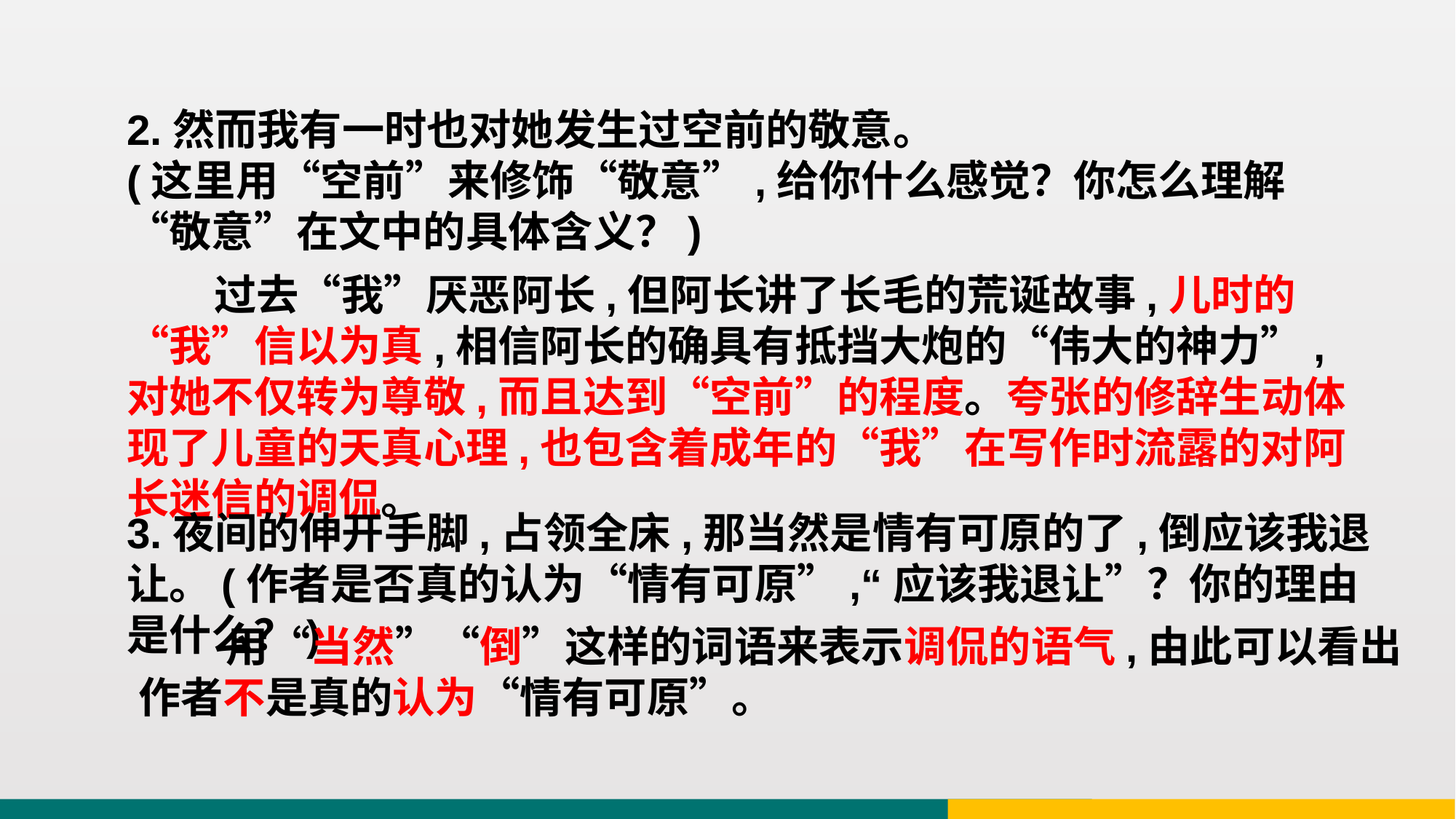

2.然而我有一时也对她发生过空前的敬意。
(这里用“空前”来修饰“敬意”,给你什么感觉？你怎么理解“敬意”在文中的具体含义？)
        过去“我”厌恶阿长,但阿长讲了长毛的荒诞故事,儿时的“我”信以为真,相信阿长的确具有抵挡大炮的“伟大的神力”,对她不仅转为尊敬,而且达到“空前”的程度。夸张的修辞生动体现了儿童的天真心理,也包含着成年的“我”在写作时流露的对阿长迷信的调侃。
3.夜间的伸开手脚,占领全床,那当然是情有可原的了,倒应该我退让。(作者是否真的认为“情有可原”,“应该我退让”？你的理由是什么？)
        用“当然”“倒”这样的词语来表示调侃的语气,由此可以看出作者不是真的认为“情有可原”。